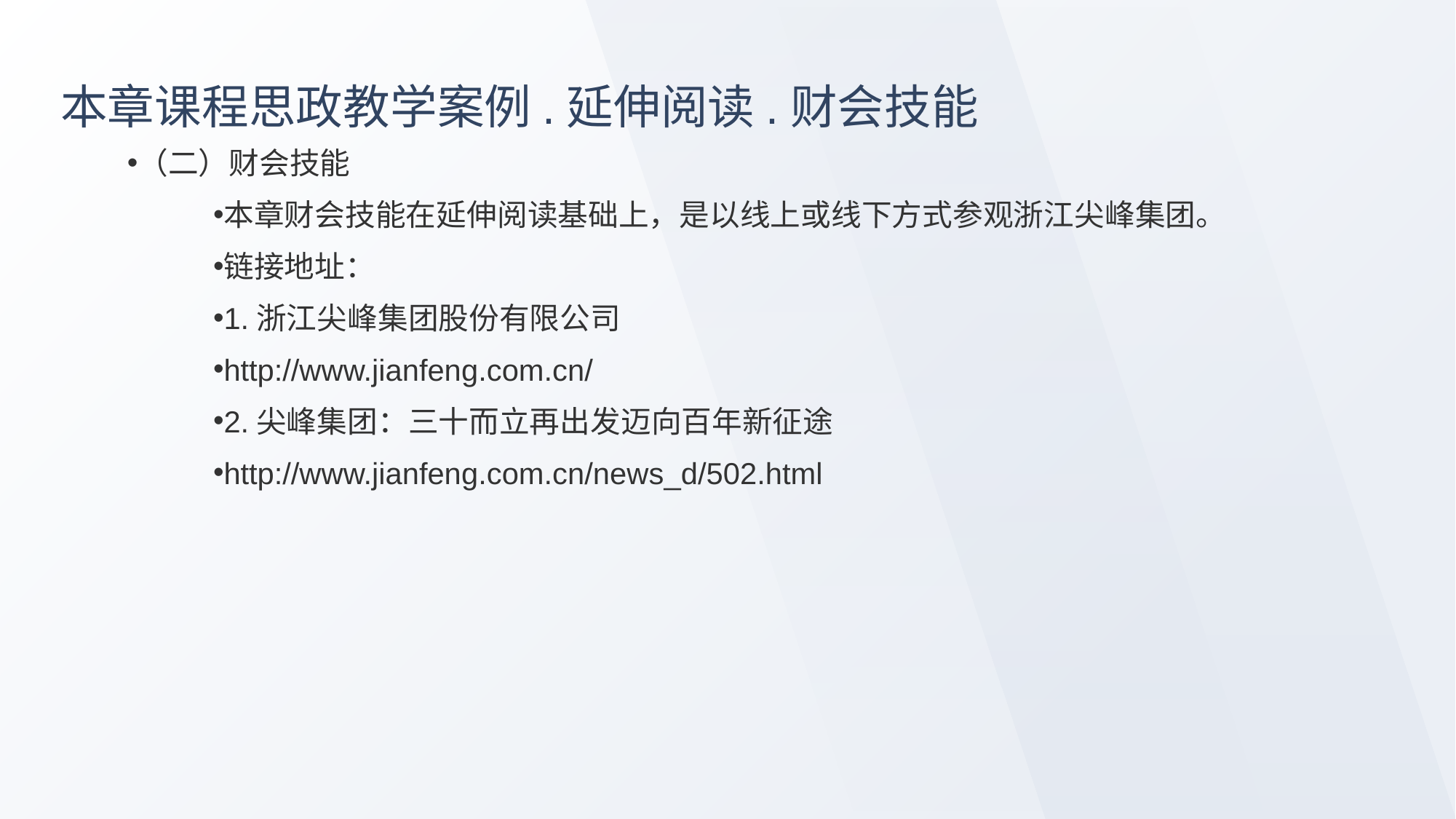

# 本章课程思政教学案例.延伸阅读.财会技能
（二）财会技能
本章财会技能在延伸阅读基础上，是以线上或线下方式参观浙江尖峰集团。
链接地址：
1.浙江尖峰集团股份有限公司
http://www.jianfeng.com.cn/
2.尖峰集团：三十而立再出发迈向百年新征途
http://www.jianfeng.com.cn/news_d/502.html